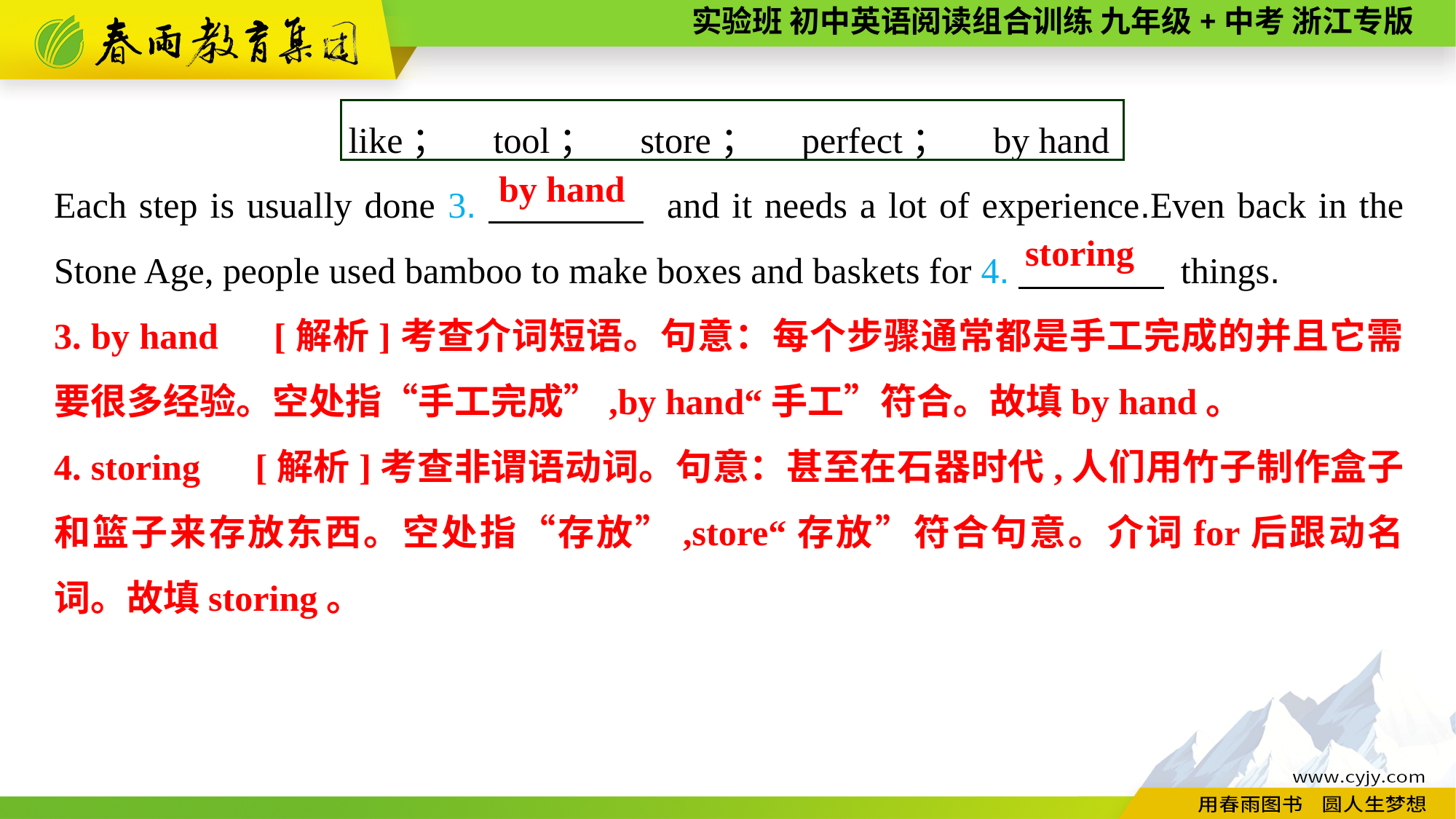

like；　tool；　store；　perfect；　by hand
Each step is usually done 3.　　　　 and it needs a lot of experience.Even back in the Stone Age, people used bamboo to make boxes and baskets for 4.　　　　 things.

by hand
storing
3. by hand　[解析]考查介词短语。句意：每个步骤通常都是手工完成的并且它需要很多经验。空处指“手工完成”,by hand“手工”符合。故填by hand。
4. storing　[解析]考查非谓语动词。句意：甚至在石器时代,人们用竹子制作盒子和篮子来存放东西。空处指“存放”,store“存放”符合句意。介词for后跟动名词。故填storing。